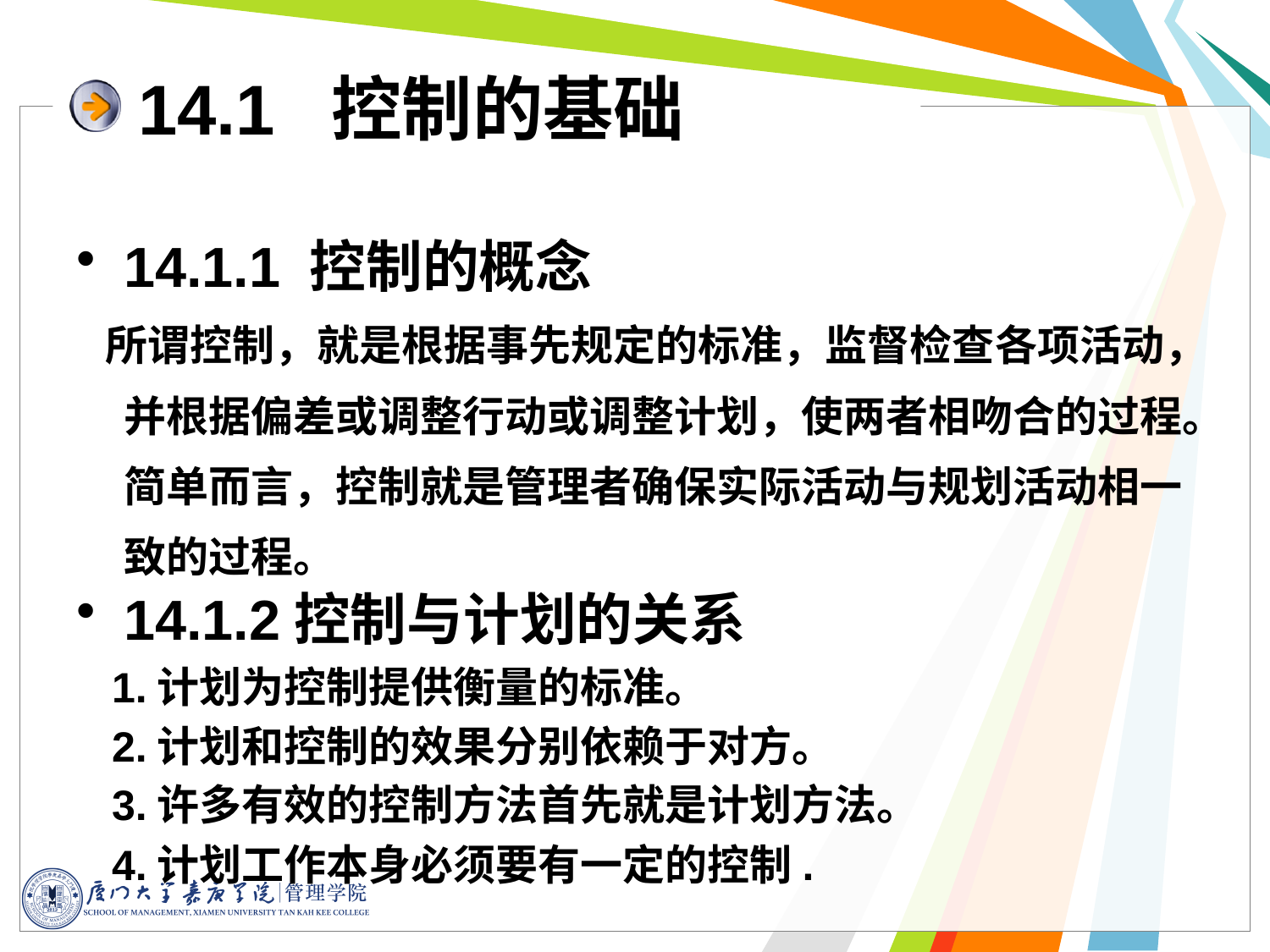

# 14.1  控制的基础
14.1.1 控制的概念
  所谓控制，就是根据事先规定的标准，监督检查各项活动，并根据偏差或调整行动或调整计划，使两者相吻合的过程。简单而言，控制就是管理者确保实际活动与规划活动相一致的过程。
14.1.2控制与计划的关系
   1.计划为控制提供衡量的标准。
   2.计划和控制的效果分别依赖于对方。
   3.许多有效的控制方法首先就是计划方法。
   4.计划工作本身必须要有一定的控制.